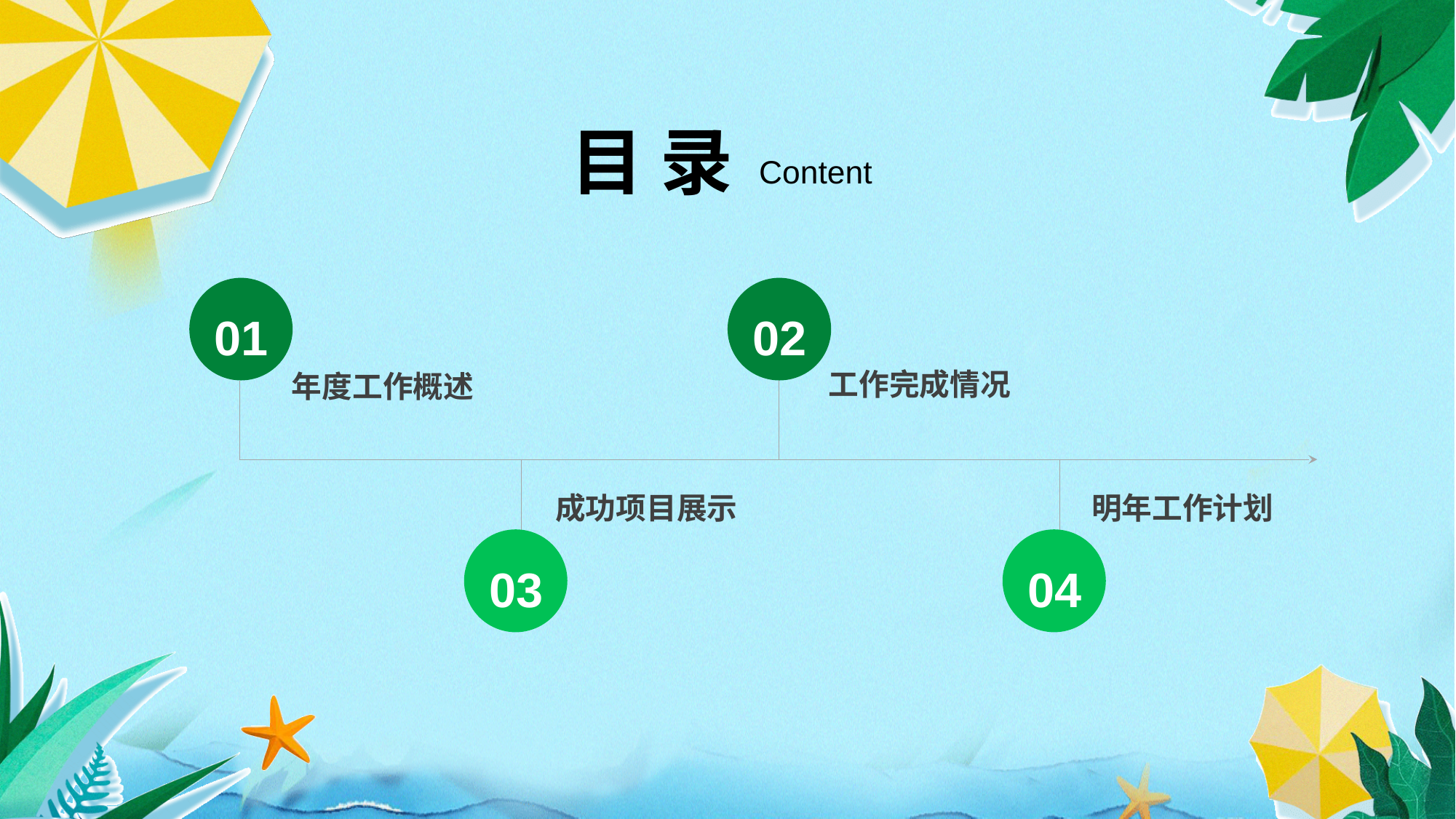

目 录
Content

01

02
工作完成情况
年度工作概述
成功项目展示
明年工作计划

03

04